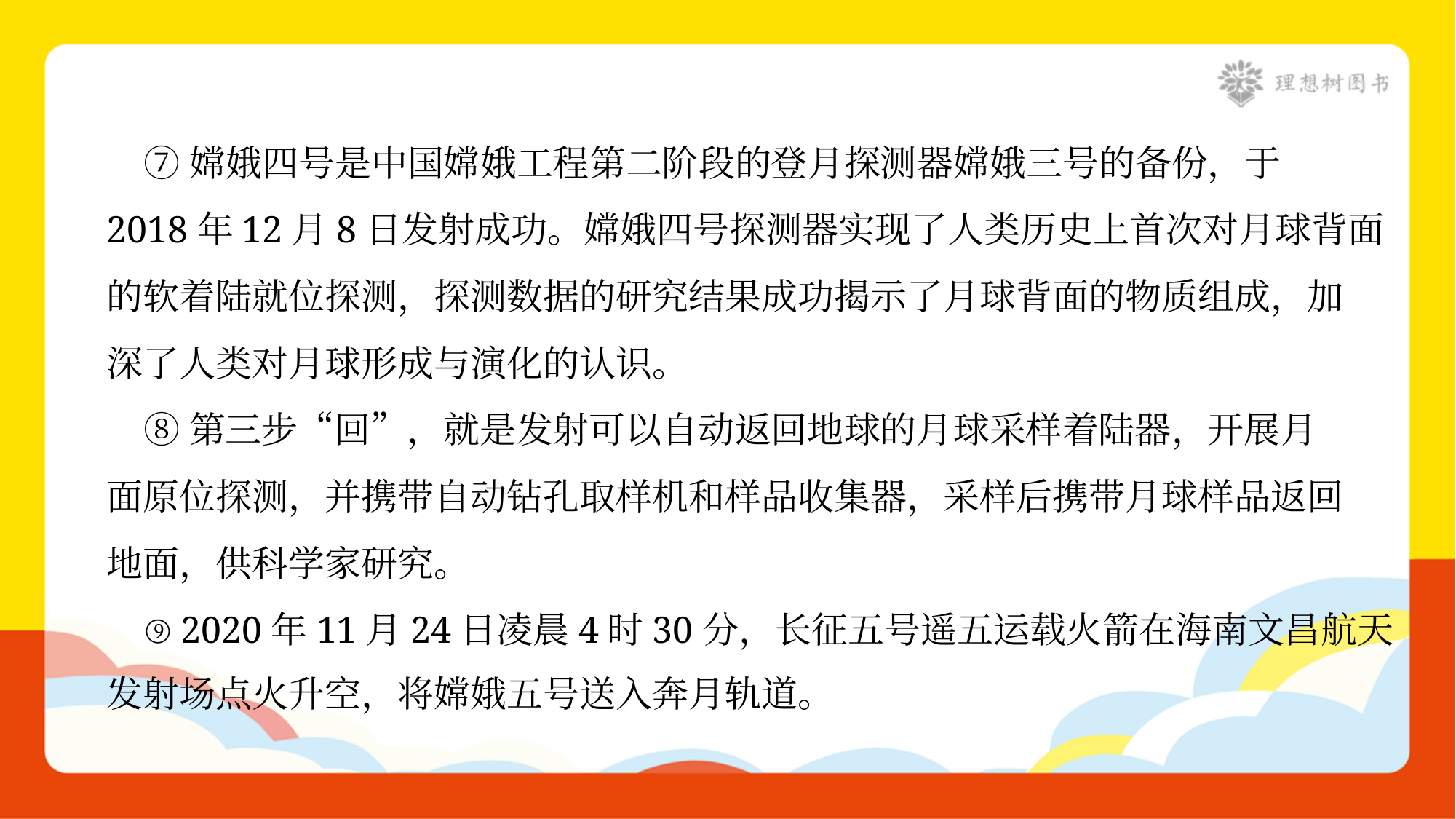

⑦嫦娥四号是中国嫦娥工程第二阶段的登月探测器嫦娥三号的备份，于
2018年12月8日发射成功。嫦娥四号探测器实现了人类历史上首次对月球背面
的软着陆就位探测，探测数据的研究结果成功揭示了月球背面的物质组成，加
深了人类对月球形成与演化的认识。
    ⑧第三步“回”，就是发射可以自动返回地球的月球采样着陆器，开展月
面原位探测，并携带自动钻孔取样机和样品收集器，采样后携带月球样品返回
地面，供科学家研究。
    ⑨2020年11月24日凌晨4时30分，长征五号遥五运载火箭在海南文昌航天
发射场点火升空，将嫦娥五号送入奔月轨道。